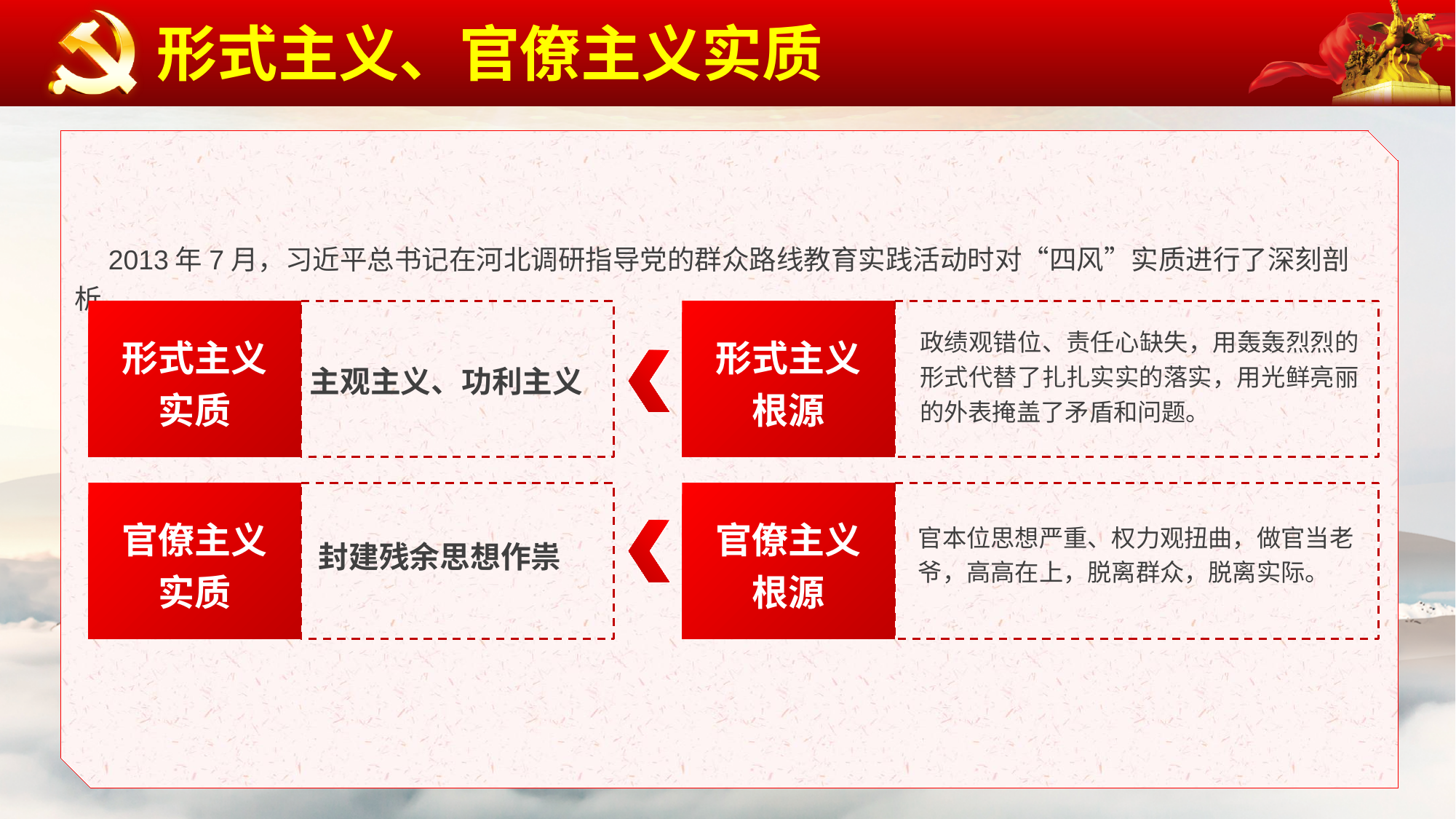

形式主义、官僚主义实质
　2013年7月，习近平总书记在河北调研指导党的群众路线教育实践活动时对“四风”实质进行了深刻剖析
形式主义
根源

政绩观错位、责任心缺失，用轰轰烈烈的形式代替了扎扎实实的落实，用光鲜亮丽的外表掩盖了矛盾和问题。
形式主义
实质

主观主义、功利主义

官僚主义
根源

官本位思想严重、权力观扭曲，做官当老爷，高高在上，脱离群众，脱离实际。
官僚主义
实质

封建残余思想作祟